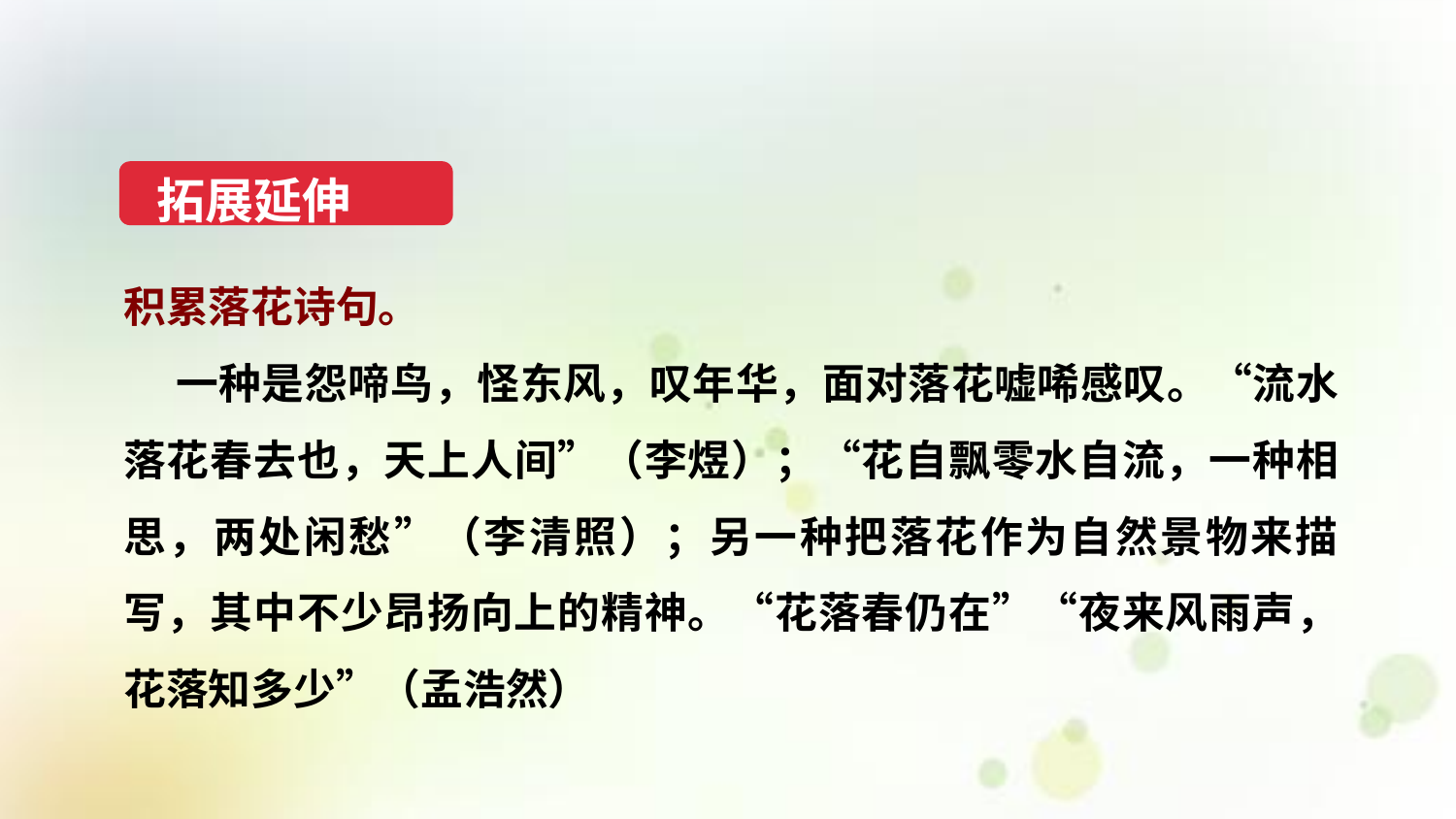

拓展延伸
积累落花诗句。
    一种是怨啼鸟，怪东风，叹年华，面对落花嘘唏感叹。“流水落花春去也，天上人间”（李煜）；“花自飘零水自流，一种相思，两处闲愁”（李清照）；另一种把落花作为自然景物来描写，其中不少昂扬向上的精神。“花落春仍在”“夜来风雨声，花落知多少”（孟浩然）